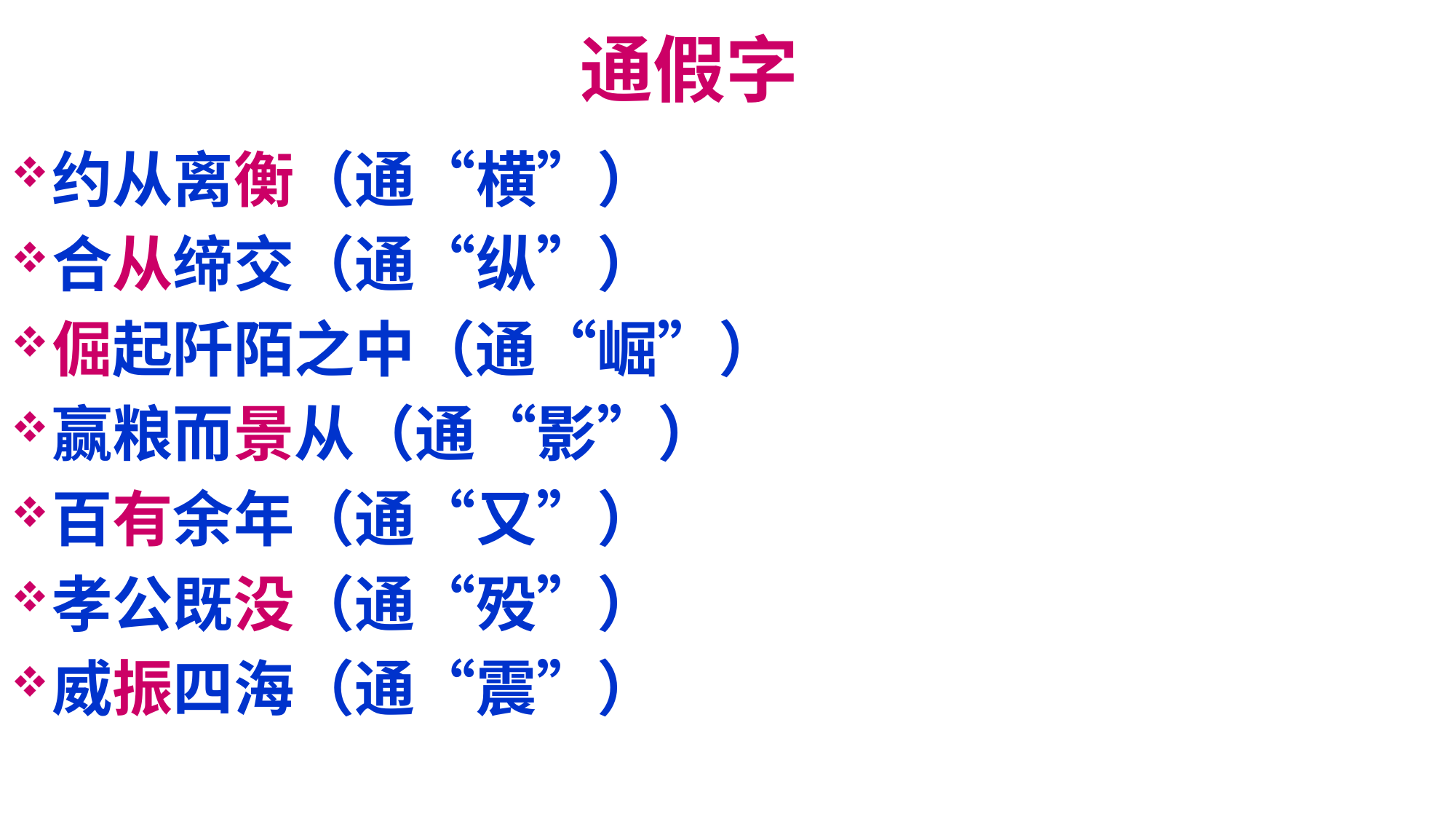

# 通假字
约从离衡（通“横”）
合从缔交（通“纵”）
倔起阡陌之中（通“崛”）
赢粮而景从（通“影”）
百有余年（通“又”）
孝公既没（通“殁”）
威振四海（通“震”）